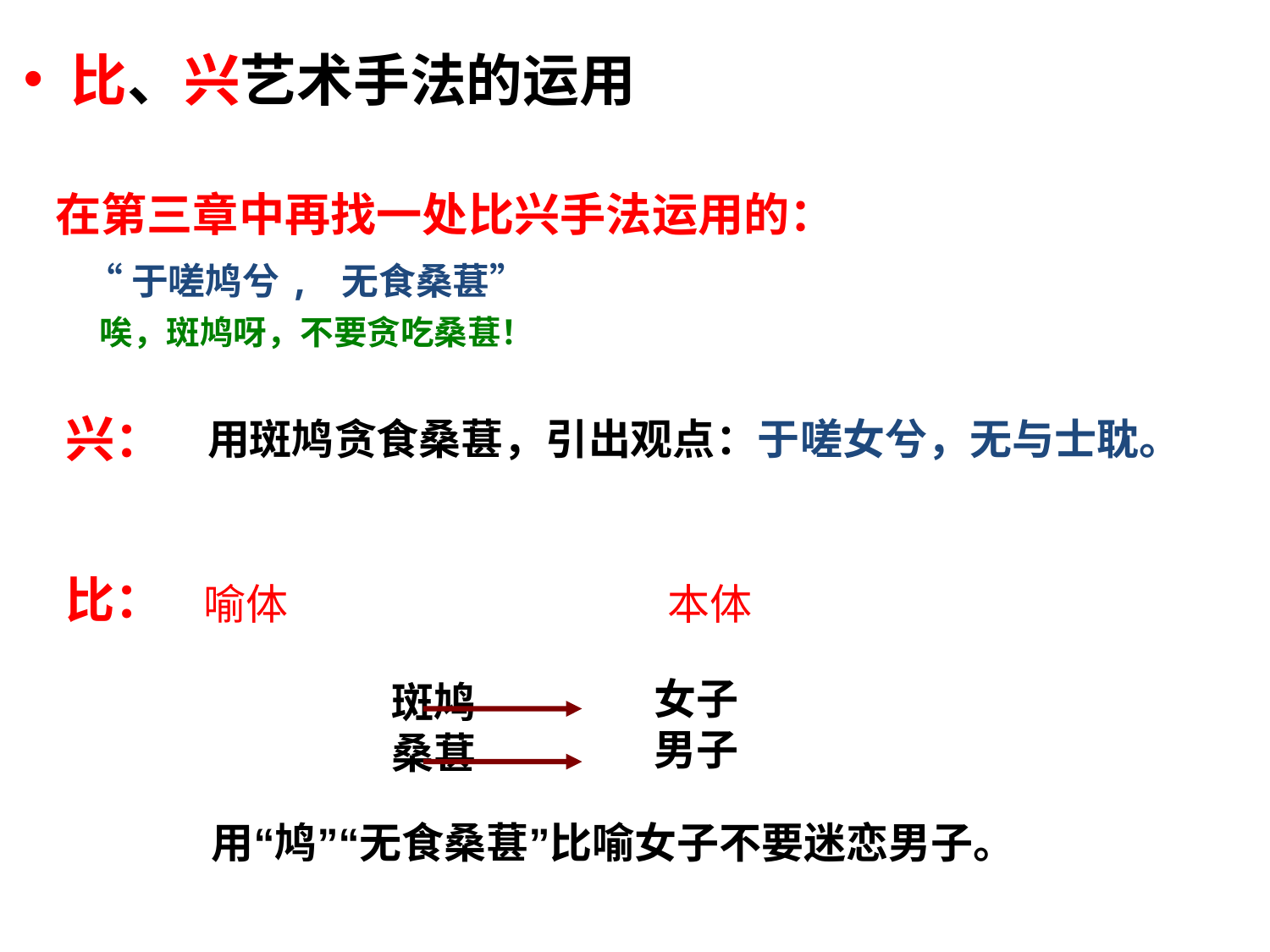

比、兴艺术手法的运用

  在第三章中再找一处比兴手法运用的：
      “于嗟鸠兮, 无食桑葚”
         唉，斑鸠呀，不要贪吃桑葚！

兴：
用斑鸠贪食桑葚，引出观点：于嗟女兮，无与士耽。
比：
喻体                                本体
女子
男子

斑鸠
桑葚
用“鸠”“无食桑葚”比喻女子不要迷恋男子。